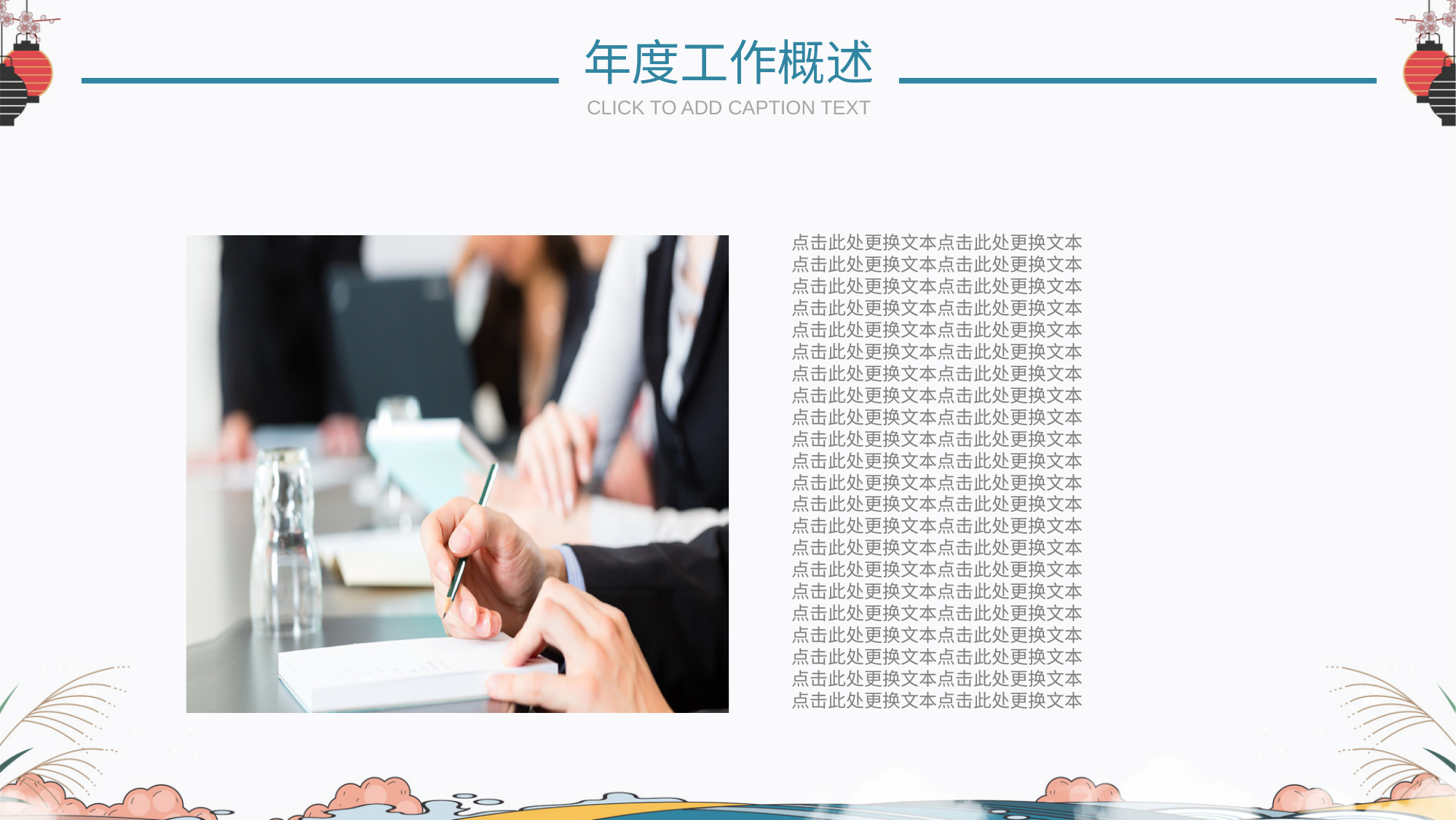

年度工作概述

CLICK TO ADD CAPTION TEXT
点击此处更换文本点击此处更换文本
点击此处更换文本点击此处更换文本
点击此处更换文本点击此处更换文本
点击此处更换文本点击此处更换文本
点击此处更换文本点击此处更换文本
点击此处更换文本点击此处更换文本
点击此处更换文本点击此处更换文本
点击此处更换文本点击此处更换文本
点击此处更换文本点击此处更换文本
点击此处更换文本点击此处更换文本
点击此处更换文本点击此处更换文本
点击此处更换文本点击此处更换文本
点击此处更换文本点击此处更换文本
点击此处更换文本点击此处更换文本
点击此处更换文本点击此处更换文本
点击此处更换文本点击此处更换文本
点击此处更换文本点击此处更换文本
点击此处更换文本点击此处更换文本
点击此处更换文本点击此处更换文本
点击此处更换文本点击此处更换文本
点击此处更换文本点击此处更换文本
点击此处更换文本点击此处更换文本